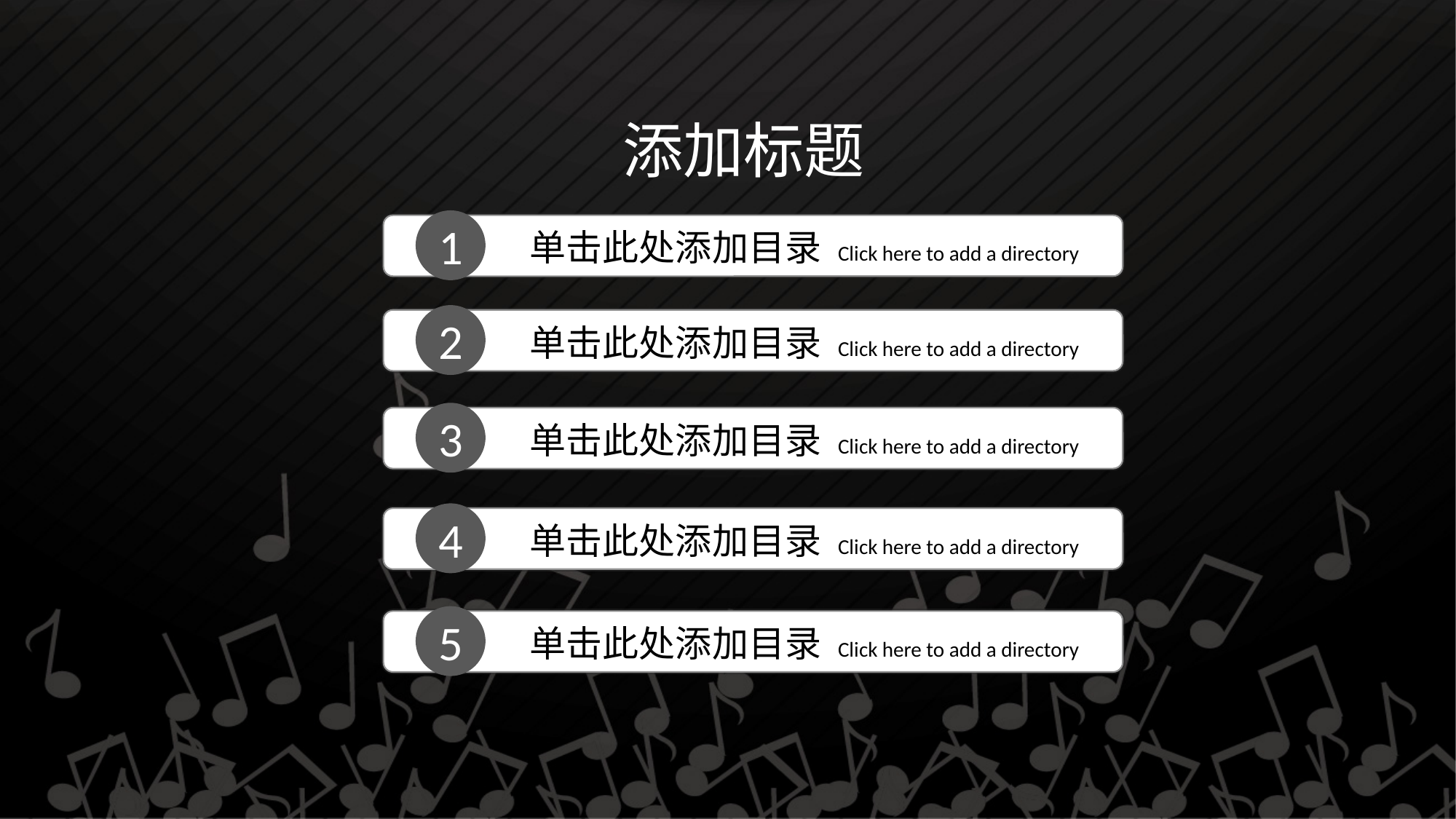

添加标题
1

单击此处添加目录 Click here to add a directory
2

单击此处添加目录 Click here to add a directory
3

单击此处添加目录 Click here to add a directory
4

单击此处添加目录 Click here to add a directory
5

单击此处添加目录 Click here to add a directory